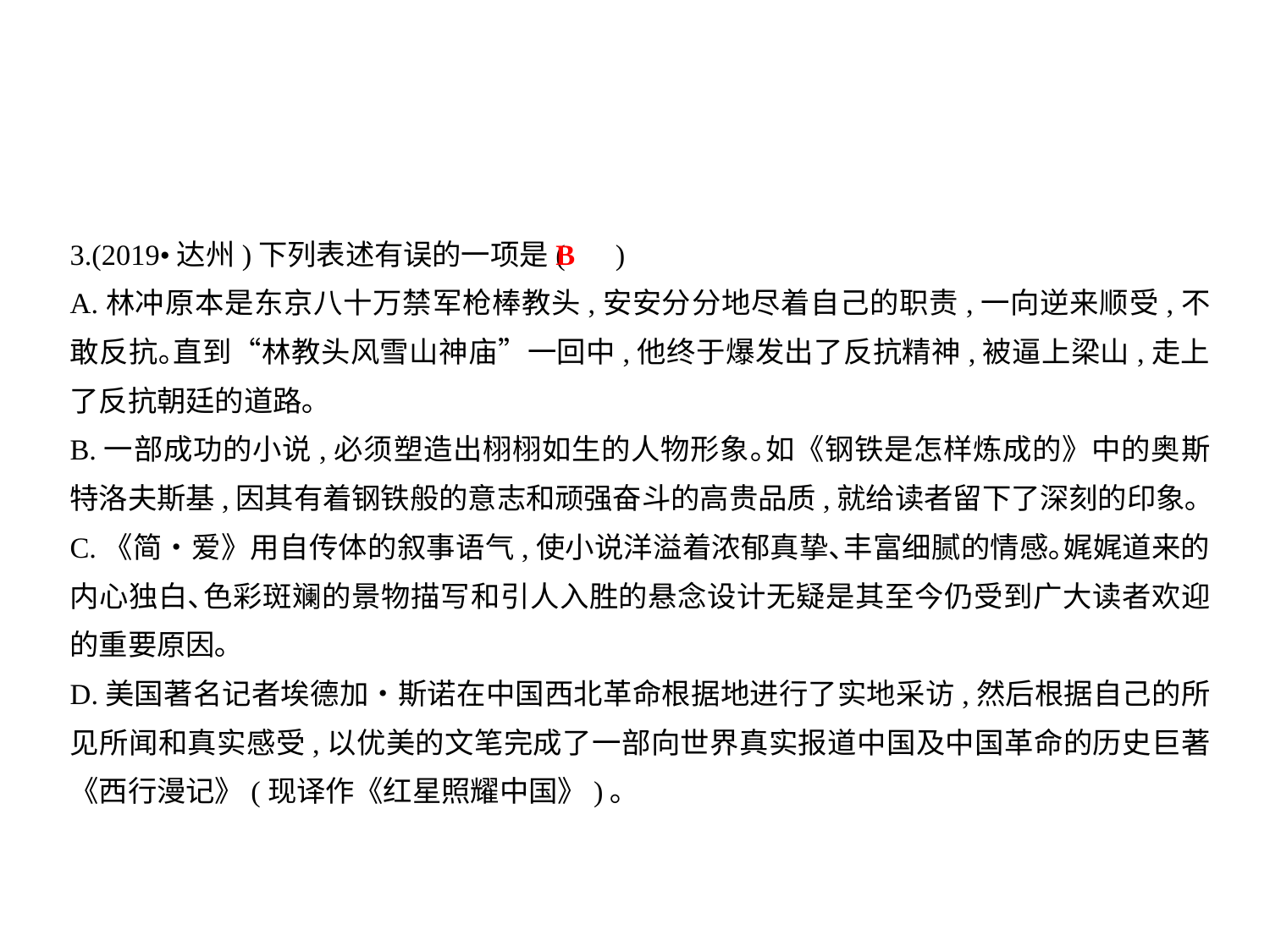

3.(2019•达州)下列表述有误的一项是(       )
A.林冲原本是东京八十万禁军枪棒教头,安安分分地尽着自己的职责,一向逆来顺受,不敢反抗｡直到“林教头风雪山神庙”一回中,他终于爆发出了反抗精神,被逼上梁山,走上了反抗朝廷的道路｡
B.一部成功的小说,必须塑造出栩栩如生的人物形象｡如《钢铁是怎样炼成的》中的奥斯特洛夫斯基,因其有着钢铁般的意志和顽强奋斗的高贵品质,就给读者留下了深刻的印象｡
C.《简•爱》用自传体的叙事语气,使小说洋溢着浓郁真挚､丰富细腻的情感｡娓娓道来的内心独白､色彩斑斓的景物描写和引人入胜的悬念设计无疑是其至今仍受到广大读者欢迎的重要原因｡
D.美国著名记者埃德加•斯诺在中国西北革命根据地进行了实地采访,然后根据自己的所见所闻和真实感受,以优美的文笔完成了一部向世界真实报道中国及中国革命的历史巨著《西行漫记》(现译作《红星照耀中国》)｡
B